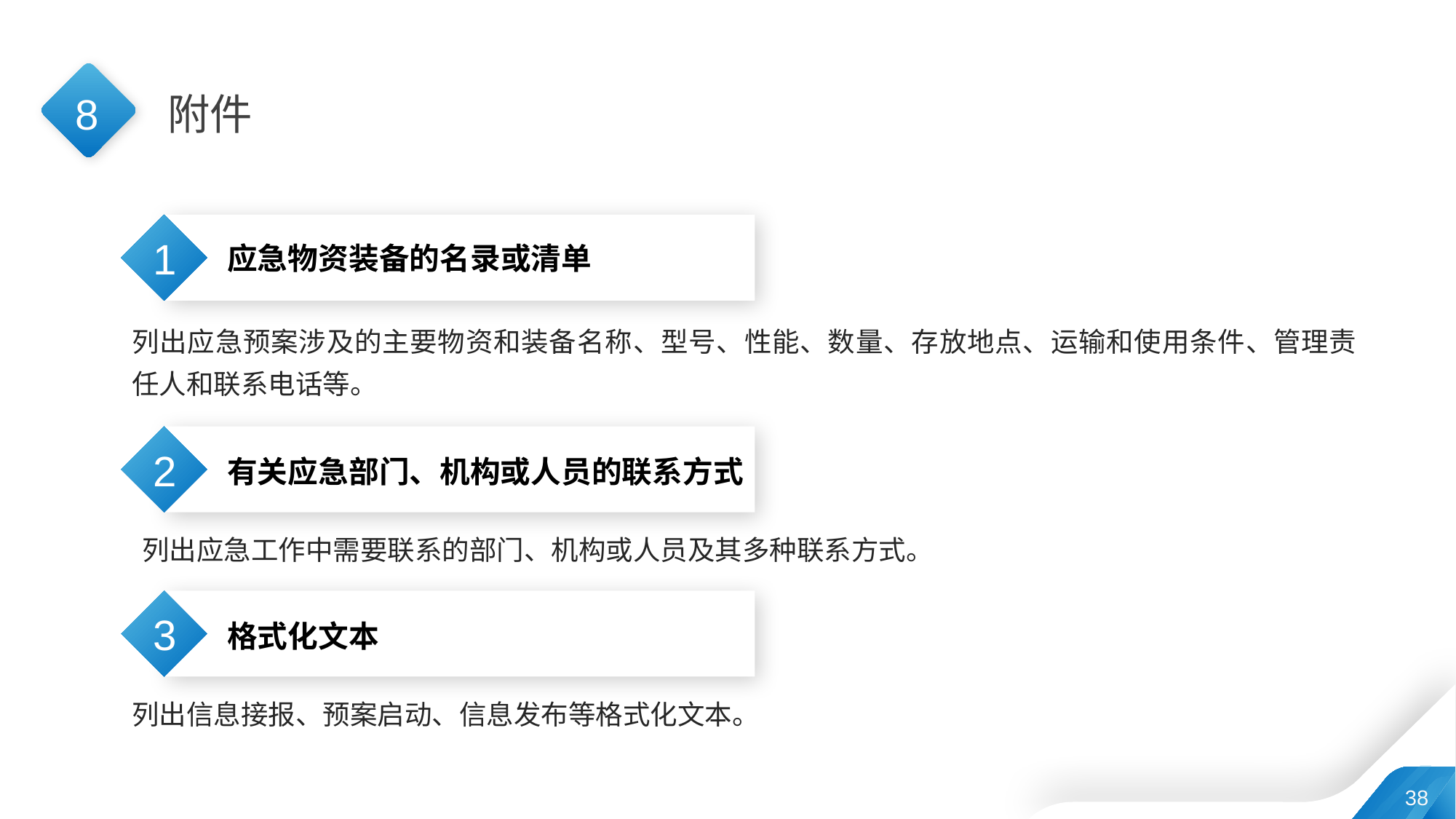

8
附件

1
应急物资装备的名录或清单
列出应急预案涉及的主要物资和装备名称、型号、性能、数量、存放地点、运输和使用条件、管理责任人和联系电话等。

2
有关应急部门、机构或人员的联系方式
列出应急工作中需要联系的部门、机构或人员及其多种联系方式。

3
格式化文本
列出信息接报、预案启动、信息发布等格式化文本。